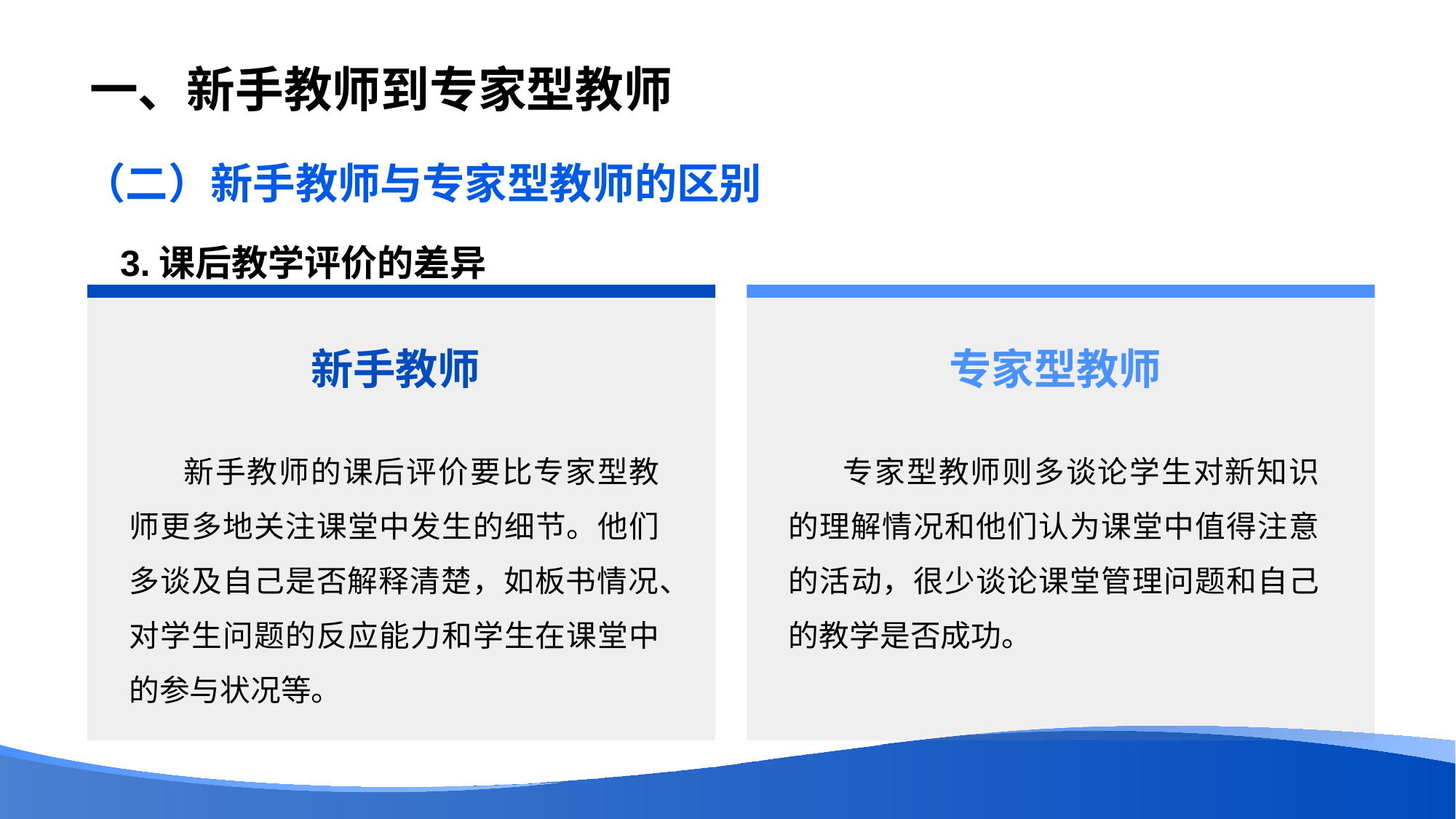

# 一、新手教师到专家型教师
（二）新手教师与专家型教师的区别
3.课后教学评价的差异

新手教师
专家型教师
专家型教师则多谈论学生对新知识的理解情况和他们认为课堂中值得注意的活动，很少谈论课堂管理问题和自己的教学是否成功。
新手教师的课后评价要比专家型教师更多地关注课堂中发生的细节。他们多谈及自己是否解释清楚，如板书情况、对学生问题的反应能力和学生在课堂中的参与状况等。